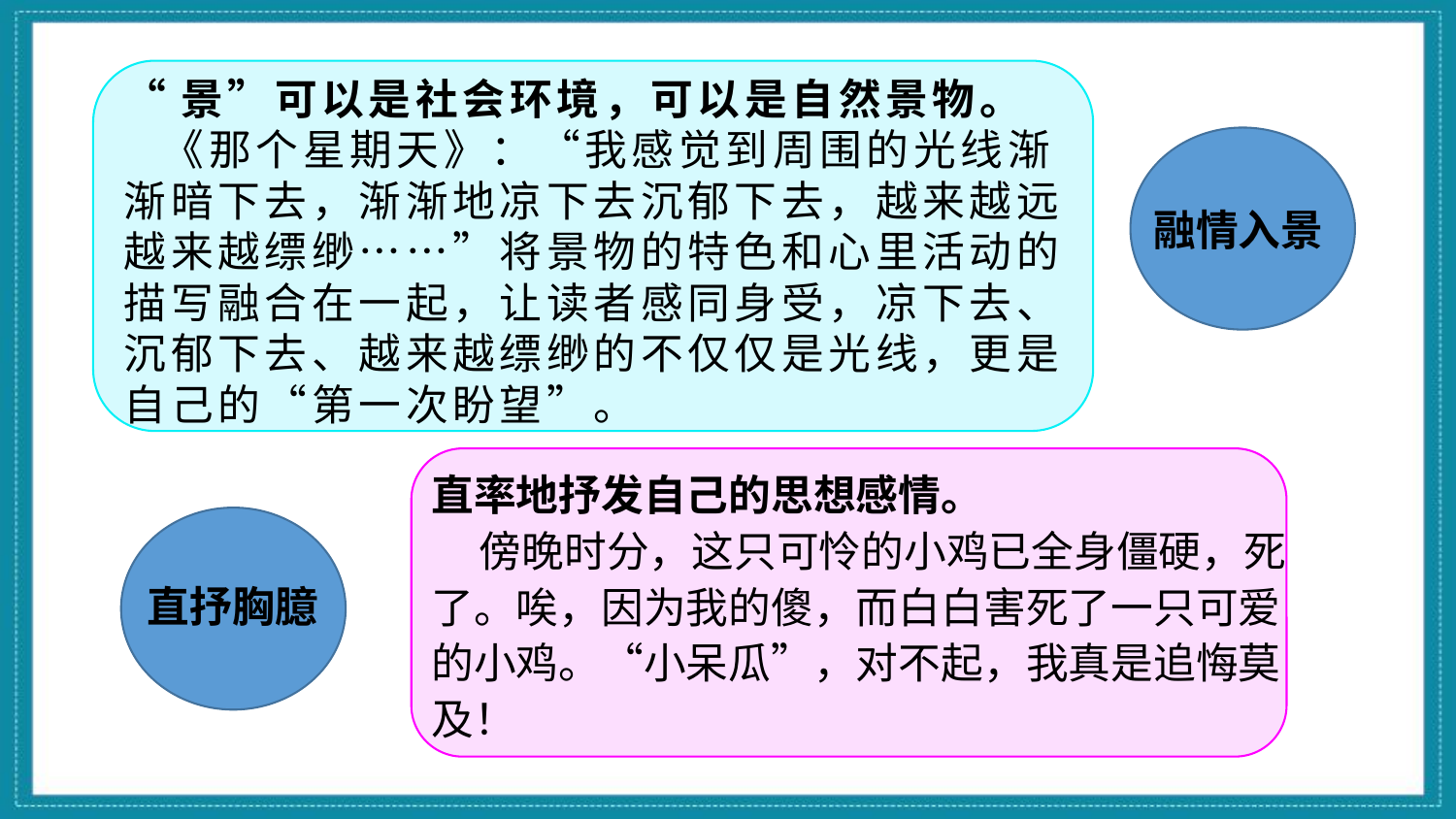

“景”可以是社会环境，可以是自然景物。
  《那个星期天》：“我感觉到周围的光线渐渐暗下去，渐渐地凉下去沉郁下去，越来越远越来越缥缈……”将景物的特色和心里活动的描写融合在一起，让读者感同身受，凉下去、沉郁下去、越来越缥缈的不仅仅是光线，更是自己的“第一次盼望”。

融情入景

直率地抒发自己的思想感情。
    傍晚时分，这只可怜的小鸡已全身僵硬，死了。唉，因为我的傻，而白白害死了一只可爱的小鸡。“小呆瓜”，对不起，我真是追悔莫及！

直抒胸臆